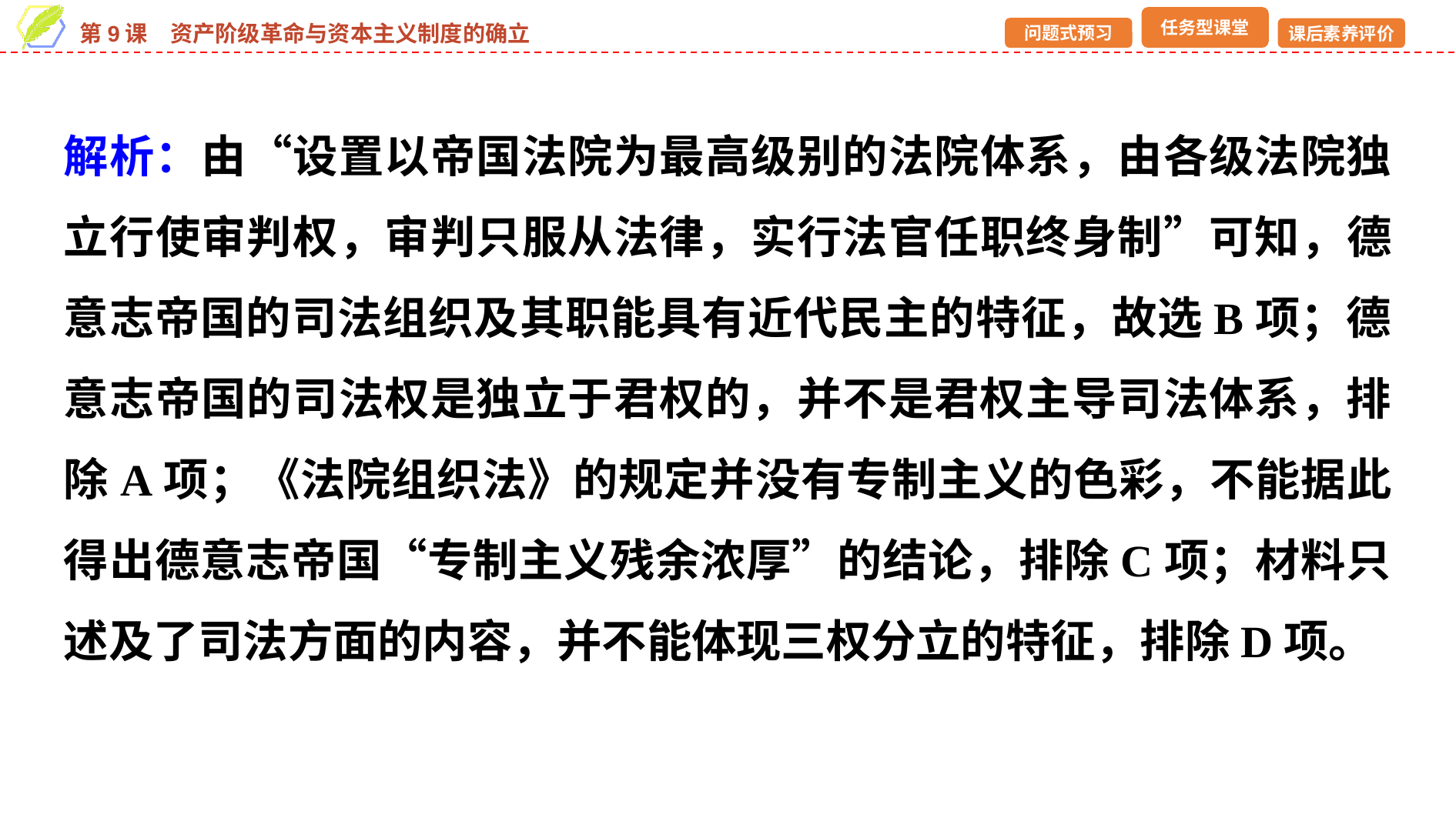

解析：由“设置以帝国法院为最高级别的法院体系，由各级法院独立行使审判权，审判只服从法律，实行法官任职终身制”可知，德意志帝国的司法组织及其职能具有近代民主的特征，故选B项；德意志帝国的司法权是独立于君权的，并不是君权主导司法体系，排除A项；《法院组织法》的规定并没有专制主义的色彩，不能据此得出德意志帝国“专制主义残余浓厚”的结论，排除C项；材料只述及了司法方面的内容，并不能体现三权分立的特征，排除D项。